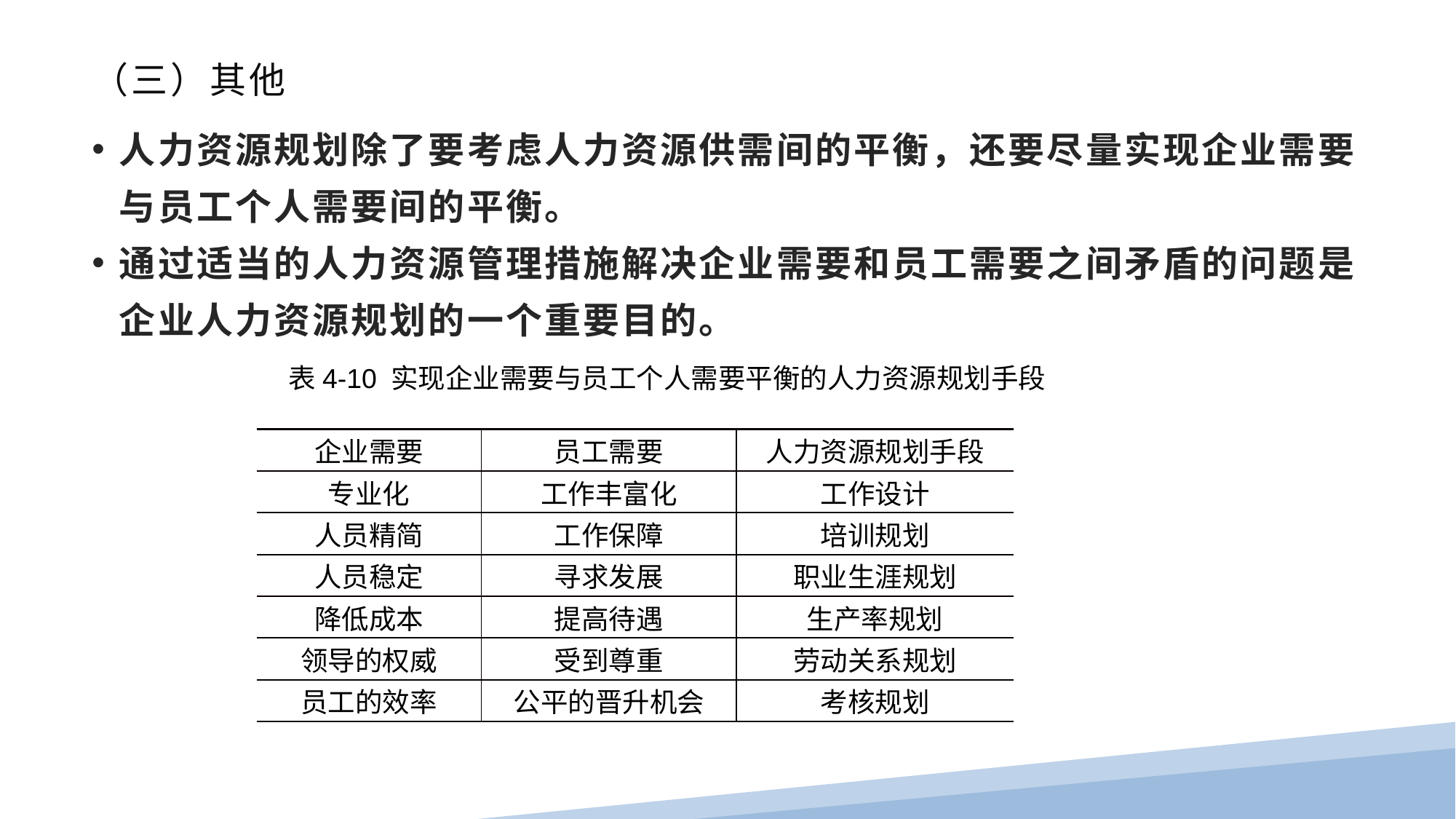

# （三）其他
人力资源规划除了要考虑人力资源供需间的平衡，还要尽量实现企业需要与员工个人需要间的平衡。
通过适当的人力资源管理措施解决企业需要和员工需要之间矛盾的问题是企业人力资源规划的一个重要目的。

表4-10 实现企业需要与员工个人需要平衡的人力资源规划手段
| 企业需要 | 员工需要 | 人力资源规划手段 |
| --- | --- | --- |
| 专业化 | 工作丰富化 | 工作设计 |
| 人员精简 | 工作保障 | 培训规划 |
| 人员稳定 | 寻求发展 | 职业生涯规划 |
| 降低成本 | 提高待遇 | 生产率规划 |
| 领导的权威 | 受到尊重 | 劳动关系规划 |
| 员工的效率 | 公平的晋升机会 | 考核规划 |